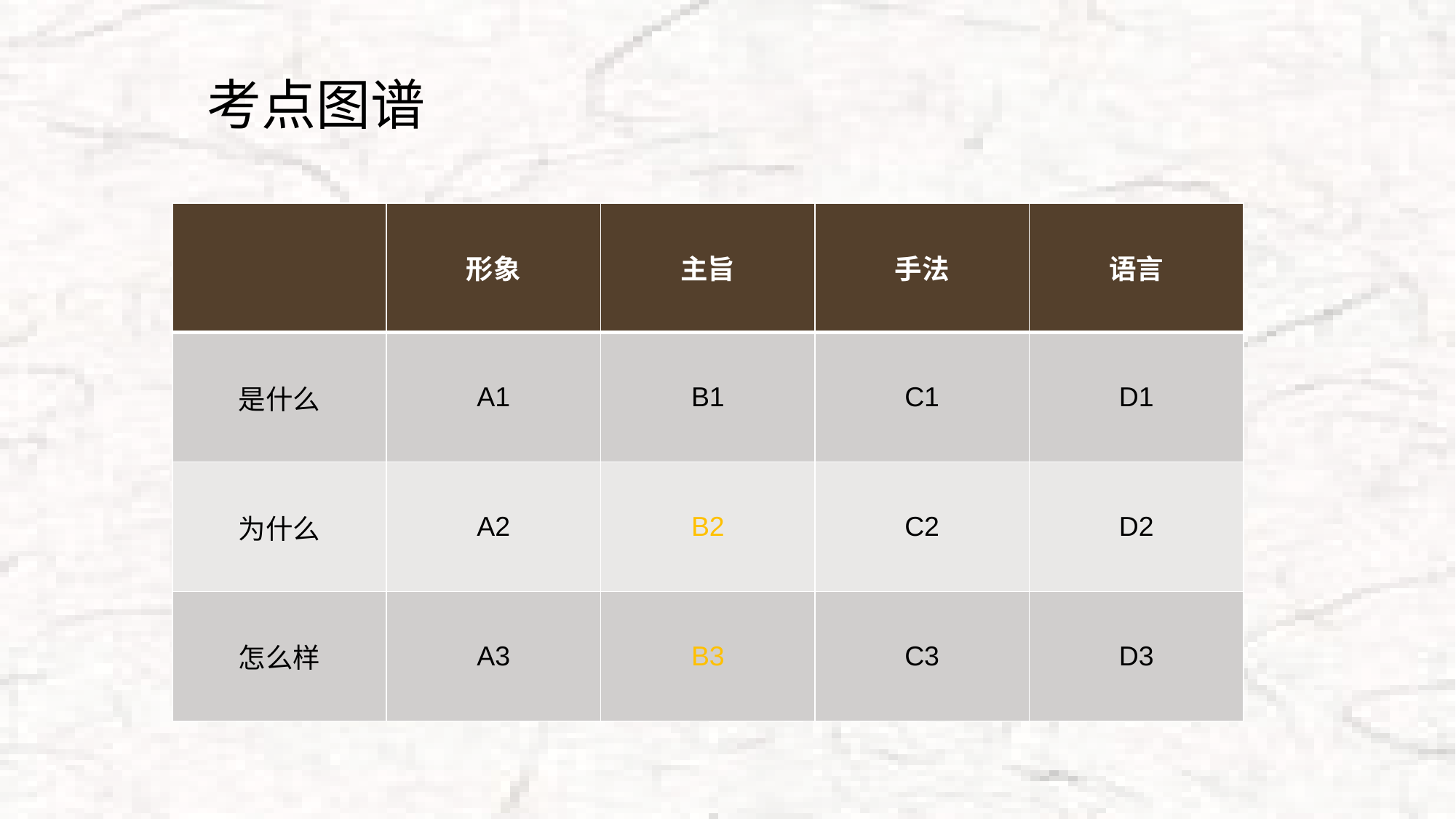

考点图谱
|  | 形象 | 主旨 | 手法 | 语言 |
| --- | --- | --- | --- | --- |
| 是什么 | A1 | B1 | C1 | D1 |
| 为什么 | A2 | B2 | C2 | D2 |
| 怎么样 | A3 | B3 | C3 | D3 |